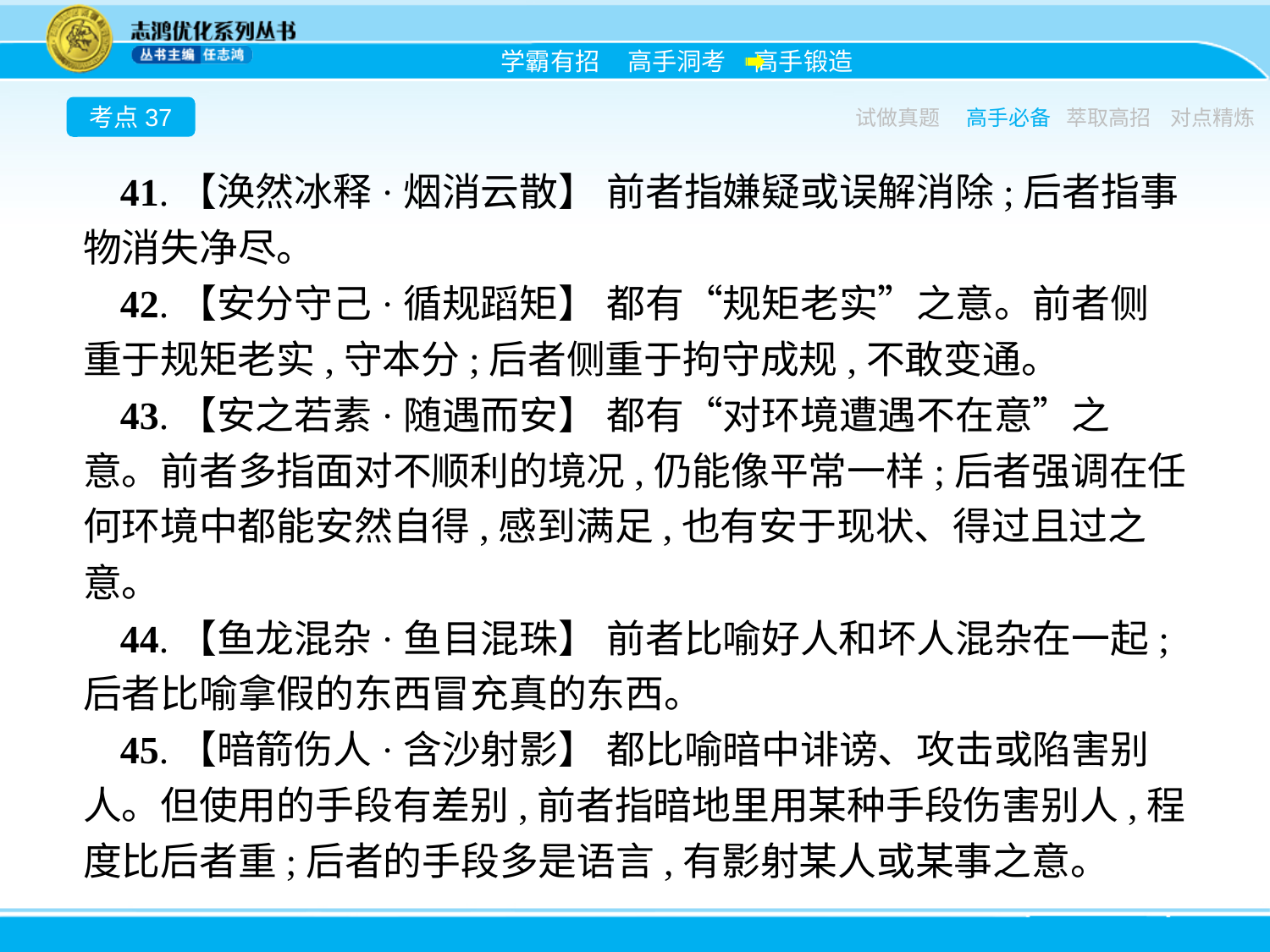

考点37
试做真题
高手必备
萃取高招
对点精炼
41.【涣然冰释·烟消云散】 前者指嫌疑或误解消除;后者指事物消失净尽。
42.【安分守己·循规蹈矩】 都有“规矩老实”之意。前者侧重于规矩老实,守本分;后者侧重于拘守成规,不敢变通。
43.【安之若素·随遇而安】 都有“对环境遭遇不在意”之意。前者多指面对不顺利的境况,仍能像平常一样;后者强调在任何环境中都能安然自得,感到满足,也有安于现状、得过且过之意。
44.【鱼龙混杂·鱼目混珠】 前者比喻好人和坏人混杂在一起;后者比喻拿假的东西冒充真的东西。
45.【暗箭伤人·含沙射影】 都比喻暗中诽谤、攻击或陷害别人。但使用的手段有差别,前者指暗地里用某种手段伤害别人,程度比后者重;后者的手段多是语言,有影射某人或某事之意。